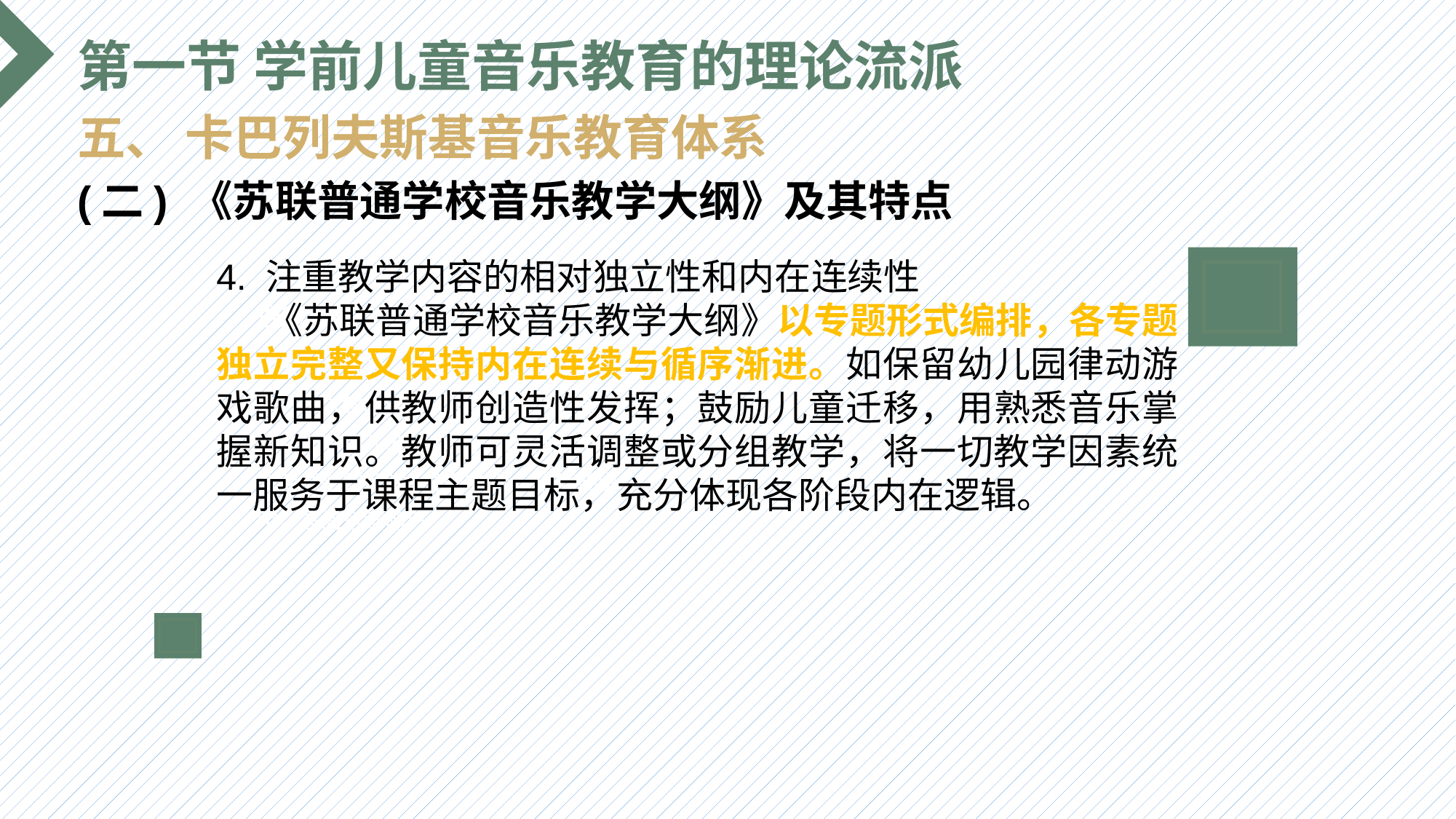

第一节 学前儿童音乐教育的理论流派
五、 卡巴列夫斯基音乐教育体系
(二) 《苏联普通学校音乐教学大纲》及其特点

4. 注重教学内容的相对独立性和内在连续性
     《苏联普通学校音乐教学大纲》以专题形式编排，各专题独立完整又保持内在连续与循序渐进。如保留幼儿园律动游戏歌曲，供教师创造性发挥；鼓励儿童迁移，用熟悉音乐掌握新知识。教师可灵活调整或分组教学，将一切教学因素统一服务于课程主题目标，充分体现各阶段内在逻辑。

选题背景
输入您的内容，请简要说明，言简意赅即可输入您的内容，请简要说明，言简意赅即可输入您的内容，请简要说明，言简意赅即可输入您的内容，请简要说明，言简意赅即可